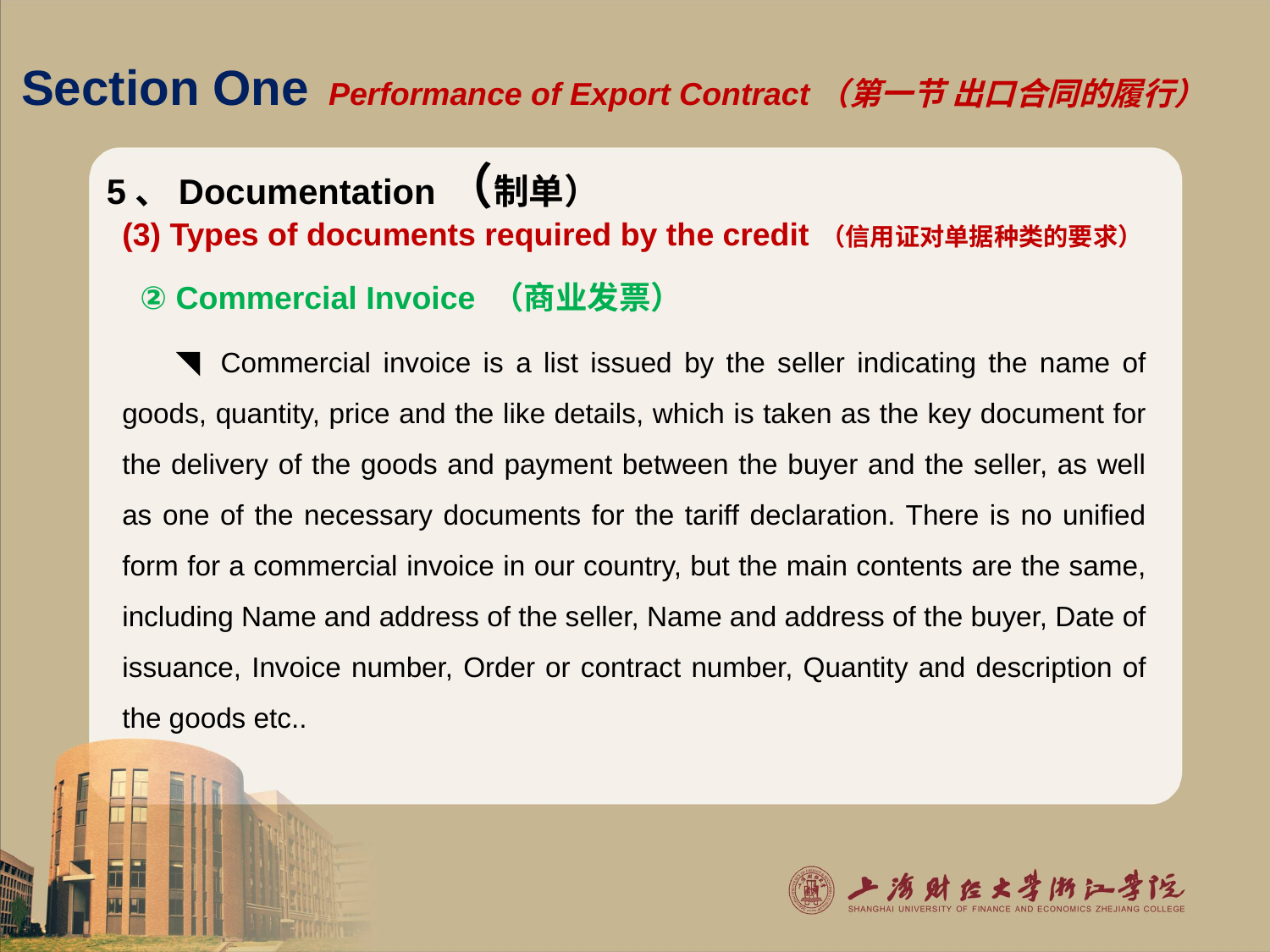

# Section One  Performance of Export Contract（第一节 出口合同的履行）
5、Documentation（制单）
(3) Types of documents required by the credit  （信用证对单据种类的要求）
  ② Commercial Invoice （商业发票）
    ◥ Commercial invoice is a list issued by the seller indicating the name of goods, quantity, price and the like details, which is taken as the key document for the delivery of the goods and payment between the buyer and the seller, as well as one of the necessary documents for the tariff declaration. There is no unified form for a commercial invoice in our country, but the main contents are the same, including Name and address of the seller, Name and address of the buyer, Date of issuance, Invoice number, Order or contract number, Quantity and description of the goods etc..